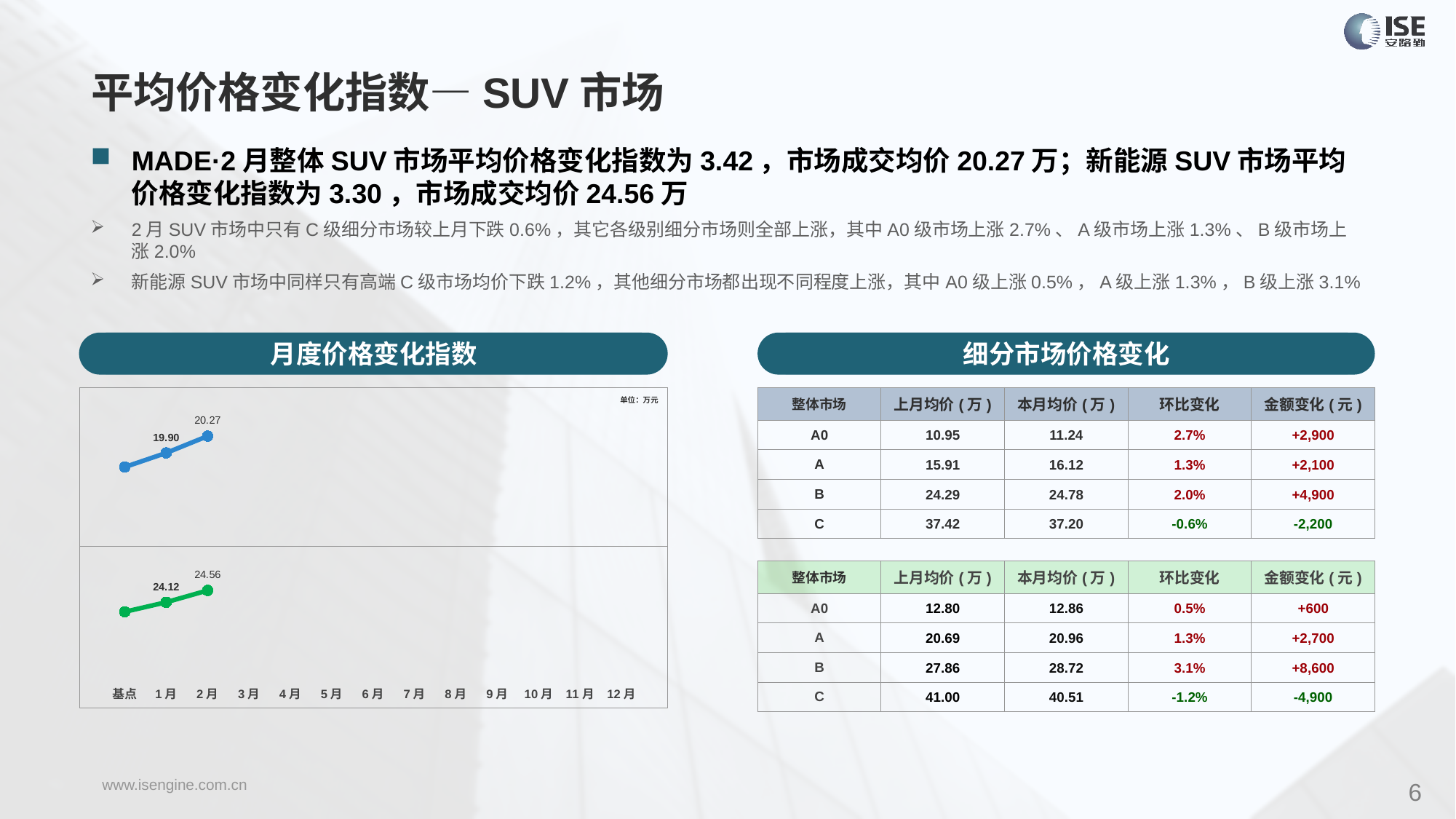

平均价格变化指数—SUV市场
MADE·2月整体SUV市场平均价格变化指数为3.42，市场成交均价20.27万；新能源SUV市场平均价格变化指数为3.30，市场成交均价24.56万
2月SUV市场中只有C级细分市场较上月下跌0.6%，其它各级别细分市场则全部上涨，其中A0级市场上涨2.7%、A级市场上涨1.3%、B级市场上涨2.0%
新能源SUV市场中同样只有高端C级市场均价下跌1.2%，其他细分市场都出现不同程度上涨，其中A0级上涨0.5%，A级上涨1.3%，B级上涨3.1%
月度价格变化指数

细分市场价格变化

### Chart

| Category | 整体 |
|---|---|
| 基点 | 0.0 |
| 1月 | 1.56 |
| 2月 | 3.42 |
| 3月 | None |
| 4月 | None |
| 5月 | None |
| 6月 | None |
| 7月 | None |
| 8月 | None |
| 9月 | None |
| 10月 | None |
| 11月 | None |
| 12月 | None |
| 整体市场 | 上月均价(万) | 本月均价(万) | 环比变化 | 金额变化(元) |
| --- | --- | --- | --- | --- |
| A0 | 10.95 | 11.24 | 2.7% | +2,900 |
| A | 15.91 | 16.12 | 1.3% | +2,100 |
| B | 24.29 | 24.78 | 2.0% | +4,900 |
| C | 37.42 | 37.20 | -0.6% | -2,200 |

### Chart

| Category | 整体 |
|---|---|
| 基点 | 0.0 |
| 1月 | 1.47 |
| 2月 | 3.3 |
| 3月 | None |
| 4月 | None |
| 5月 | None |
| 6月 | None |
| 7月 | None |
| 8月 | None |
| 9月 | None |
| 10月 | None |
| 11月 | None |
| 12月 | None |
单位：万元
| 整体市场 | 上月均价(万) | 本月均价(万) | 环比变化 | 金额变化(元) |
| --- | --- | --- | --- | --- |
| A0 | 12.80 | 12.86 | 0.5% | +600 |
| A | 20.69 | 20.96 | 1.3% | +2,700 |
| B | 27.86 | 28.72 | 3.1% | +8,600 |
| C | 41.00 | 40.51 | -1.2% | -4,900 |
6